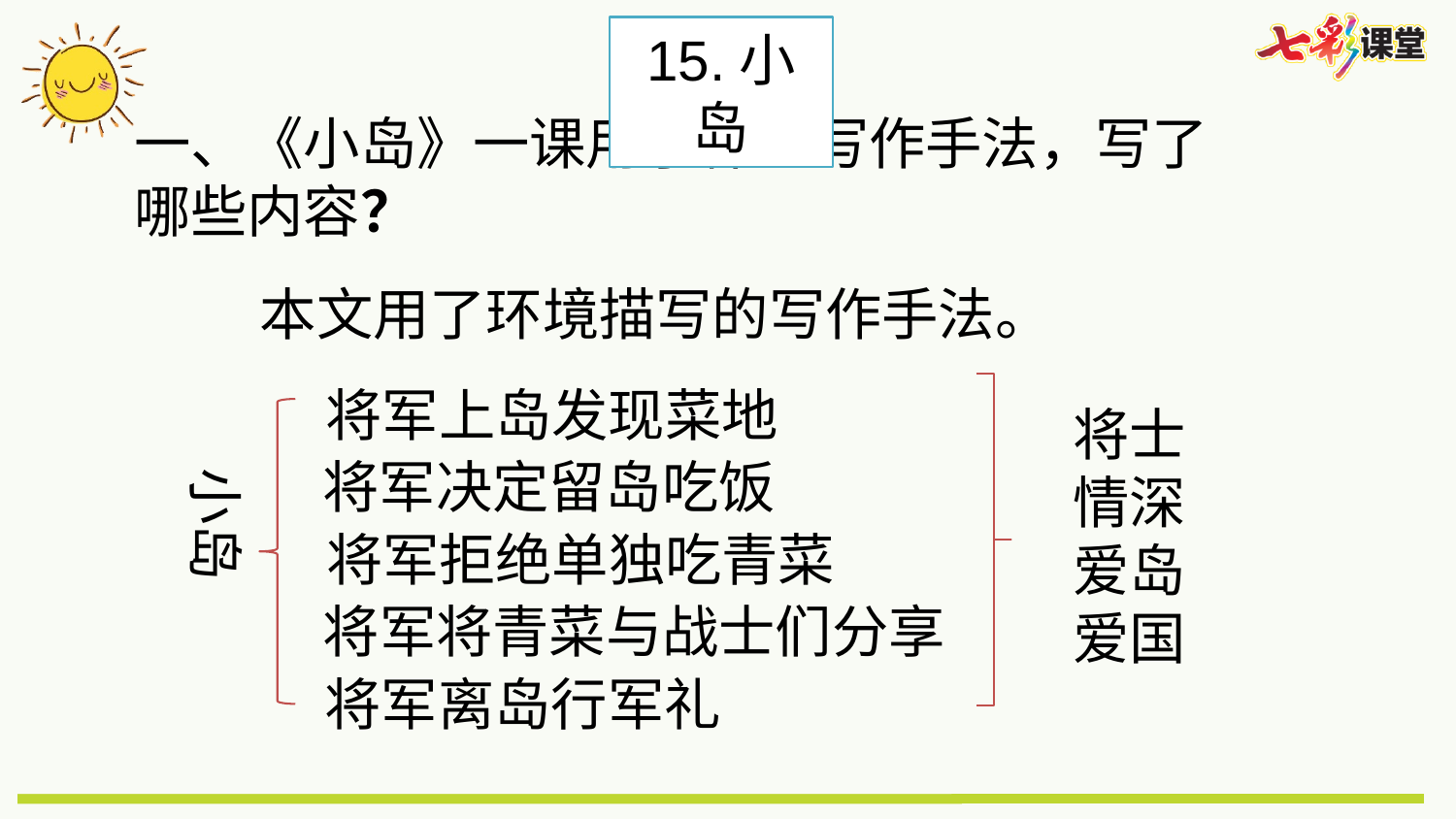

15.小岛
一、《小岛》一课用了什么写作手法，写了哪些内容？
本文用了环境描写的写作手法。
将军上岛发现菜地

将士情深
爱岛爱国

将军决定留岛吃饭
小岛
将军拒绝单独吃青菜
将军将青菜与战士们分享
将军离岛行军礼